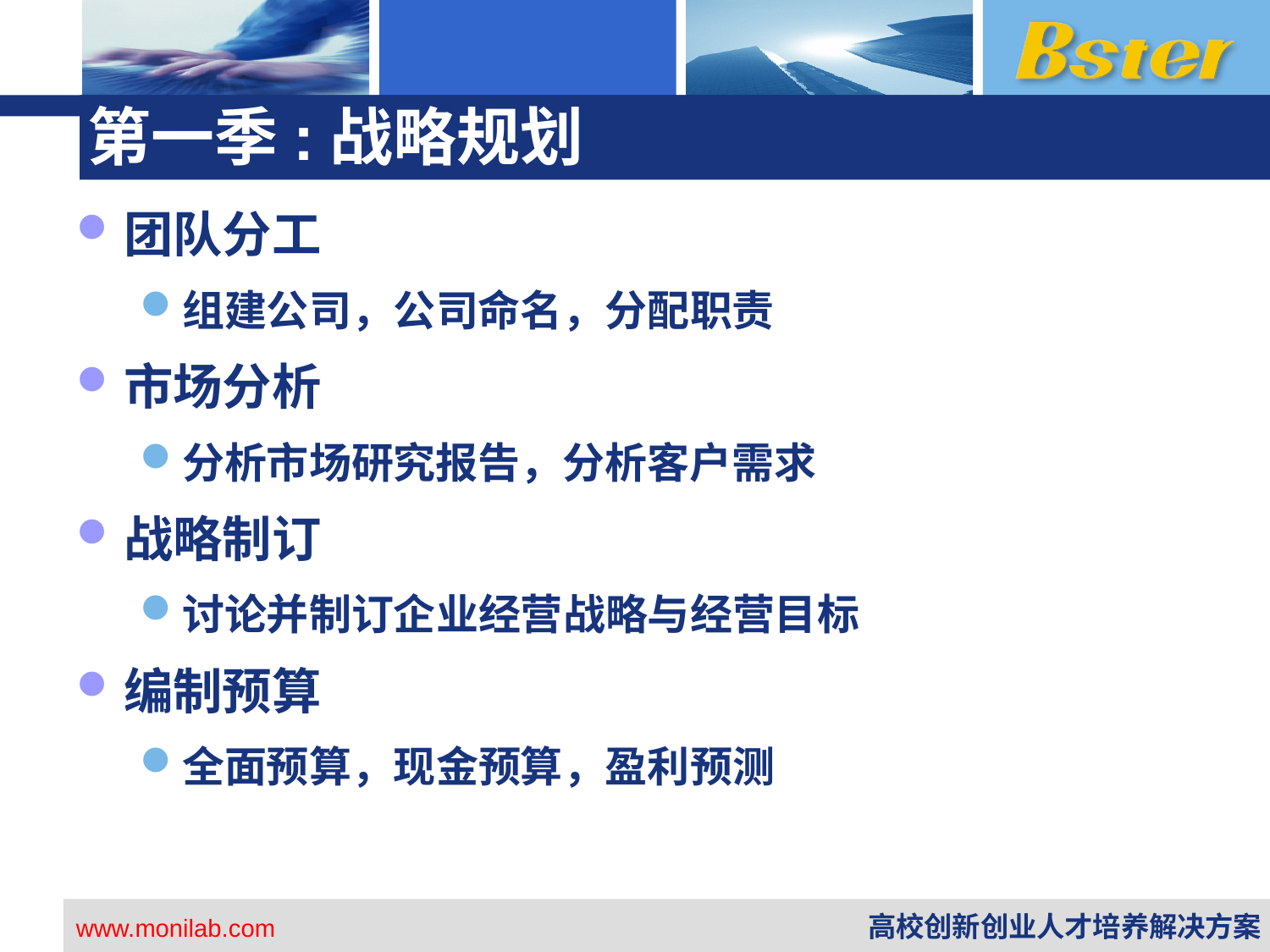

# 第一季:战略规划
团队分工
组建公司，公司命名，分配职责
市场分析
分析市场研究报告，分析客户需求
战略制订
讨论并制订企业经营战略与经营目标
编制预算
全面预算，现金预算，盈利预测